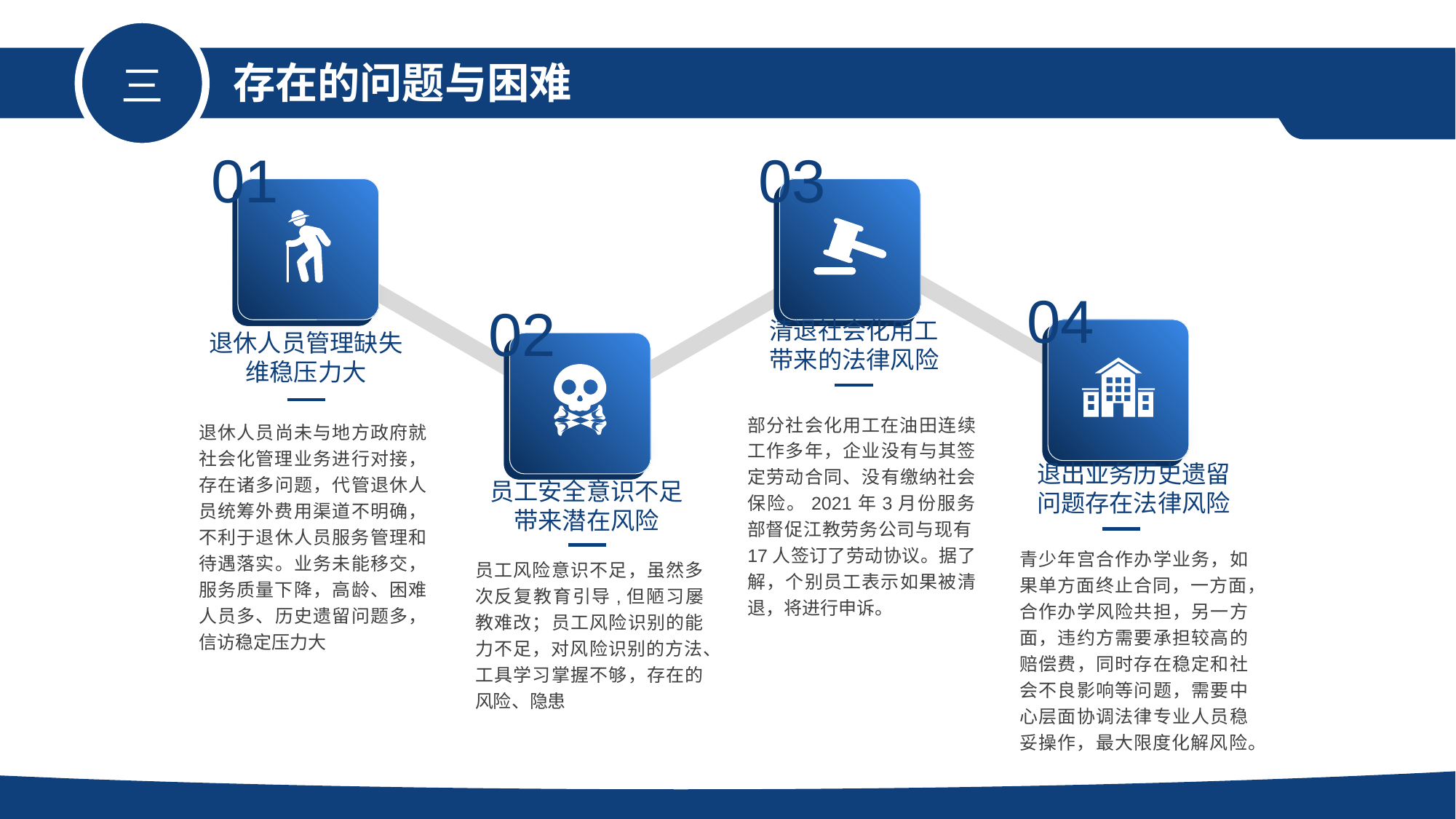

存在的问题与困难
三
01

03

04

02

清退社会化用工
带来的法律风险

退休人员管理缺失
维稳压力大
部分社会化用工在油田连续工作多年，企业没有与其签定劳动合同、没有缴纳社会保险。2021年3月份服务部督促江教劳务公司与现有17人签订了劳动协议。据了解，个别员工表示如果被清退，将进行申诉。
退休人员尚未与地方政府就社会化管理业务进行对接，存在诸多问题，代管退休人员统筹外费用渠道不明确，不利于退休人员服务管理和待遇落实。业务未能移交，服务质量下降，高龄、困难人员多、历史遗留问题多，信访稳定压力大
退出业务历史遗留
问题存在法律风险
员工安全意识不足
带来潜在风险
青少年宫合作办学业务，如果单方面终止合同，一方面，合作办学风险共担，另一方面，违约方需要承担较高的赔偿费，同时存在稳定和社会不良影响等问题，需要中心层面协调法律专业人员稳妥操作，最大限度化解风险。
员工风险意识不足，虽然多次反复教育引导,但陋习屡教难改；员工风险识别的能力不足，对风险识别的方法、工具学习掌握不够，存在的风险、隐患